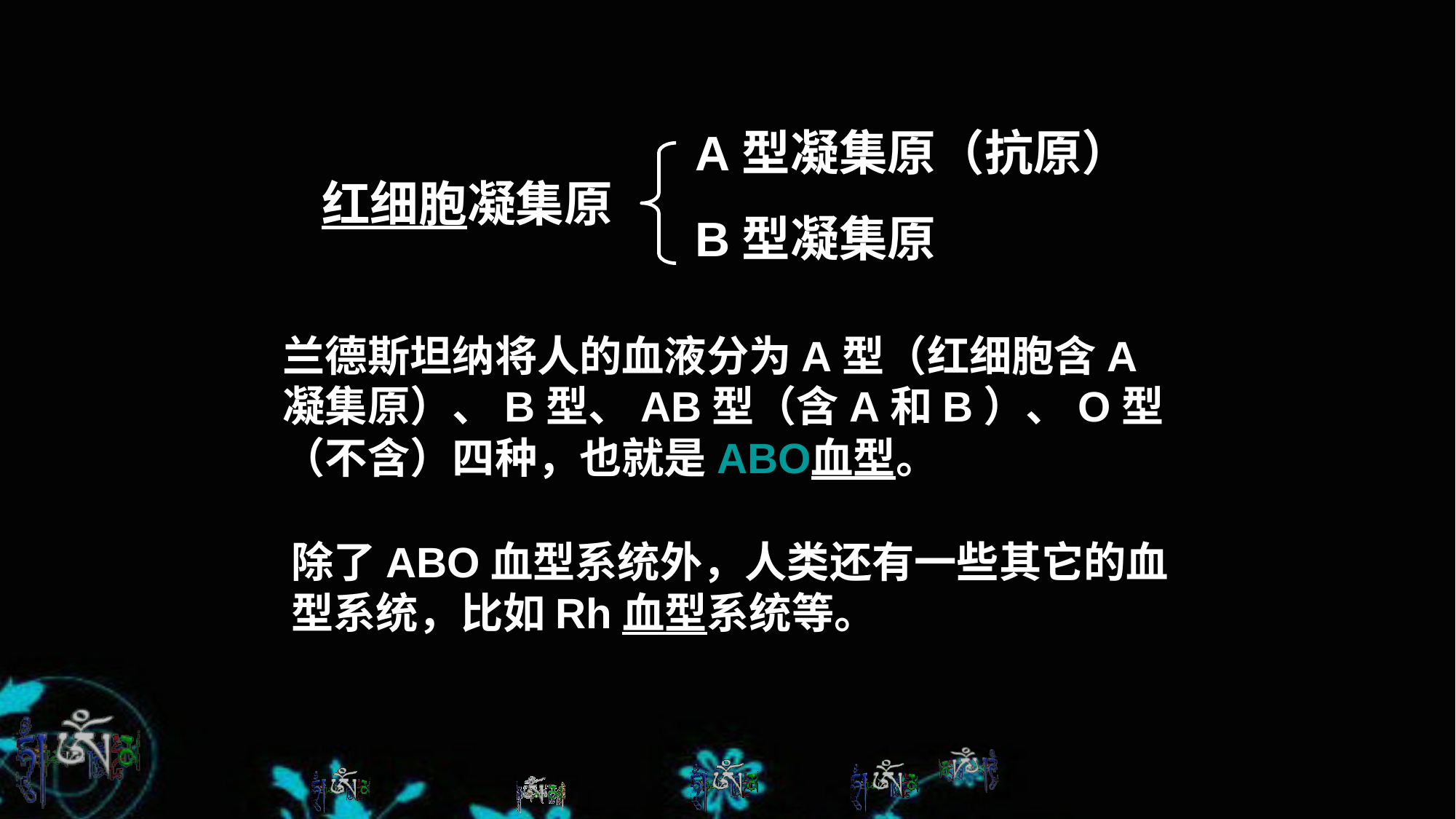

A型凝集原（抗原）

红细胞凝集原
B型凝集原
兰德斯坦纳将人的血液分为A型（红细胞含A凝集原）、B型、AB型（含A和B）、O型（不含）四种，也就是ABO血型。
除了ABO血型系统外，人类还有一些其它的血型系统，比如Rh血型系统等。